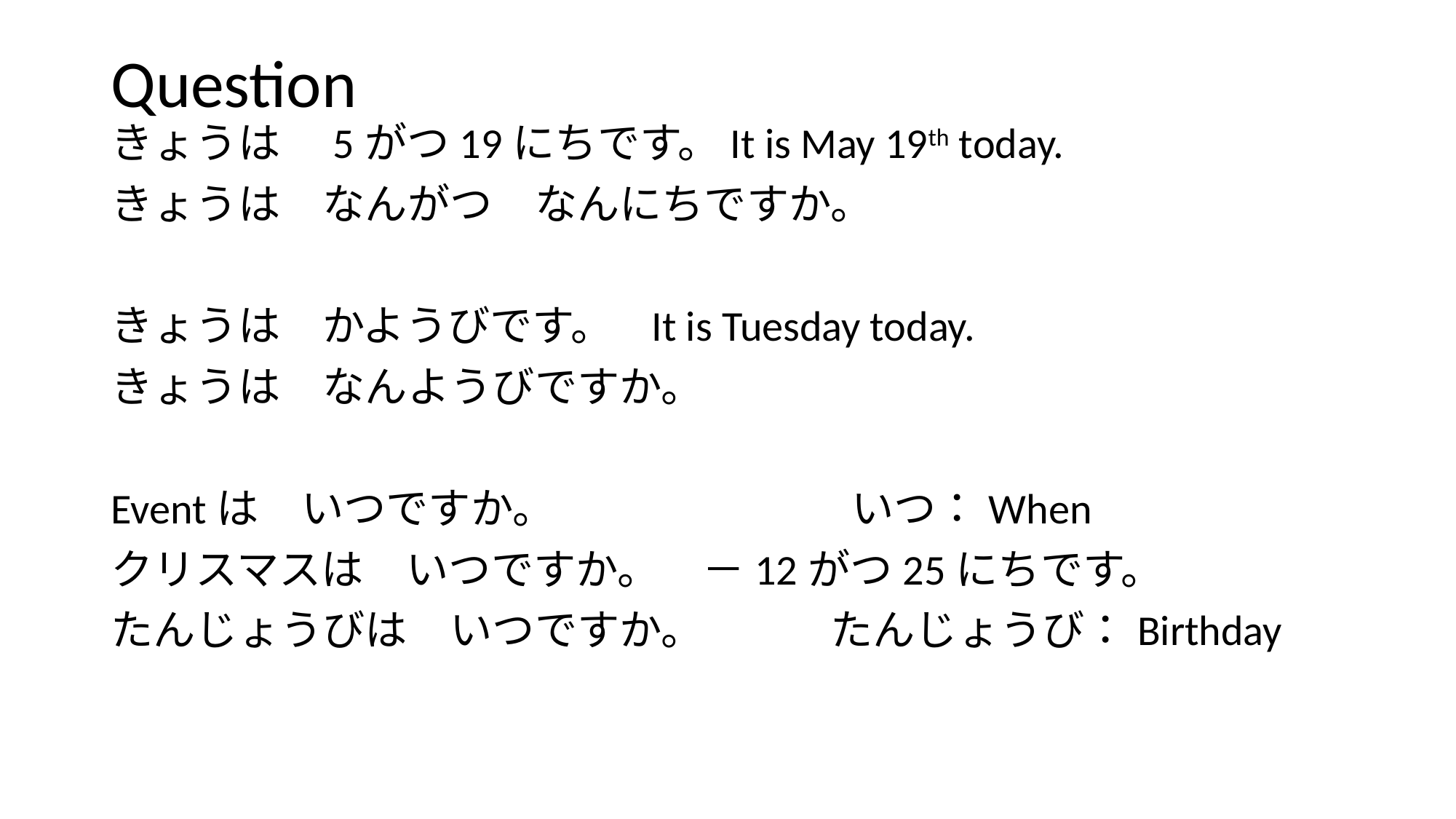

# Question
きょうは　5がつ19にちです。It is May 19th today.
きょうは　なんがつ　なんにちですか。

きょうは　かようびです。   It is Tuesday today.
きょうは　なんようびですか。

Eventは　いつですか。　　　　　　　いつ：When
クリスマスは　いつですか。　－12がつ25にちです。
たんじょうびは　いつですか。　　　たんじょうび：Birthday